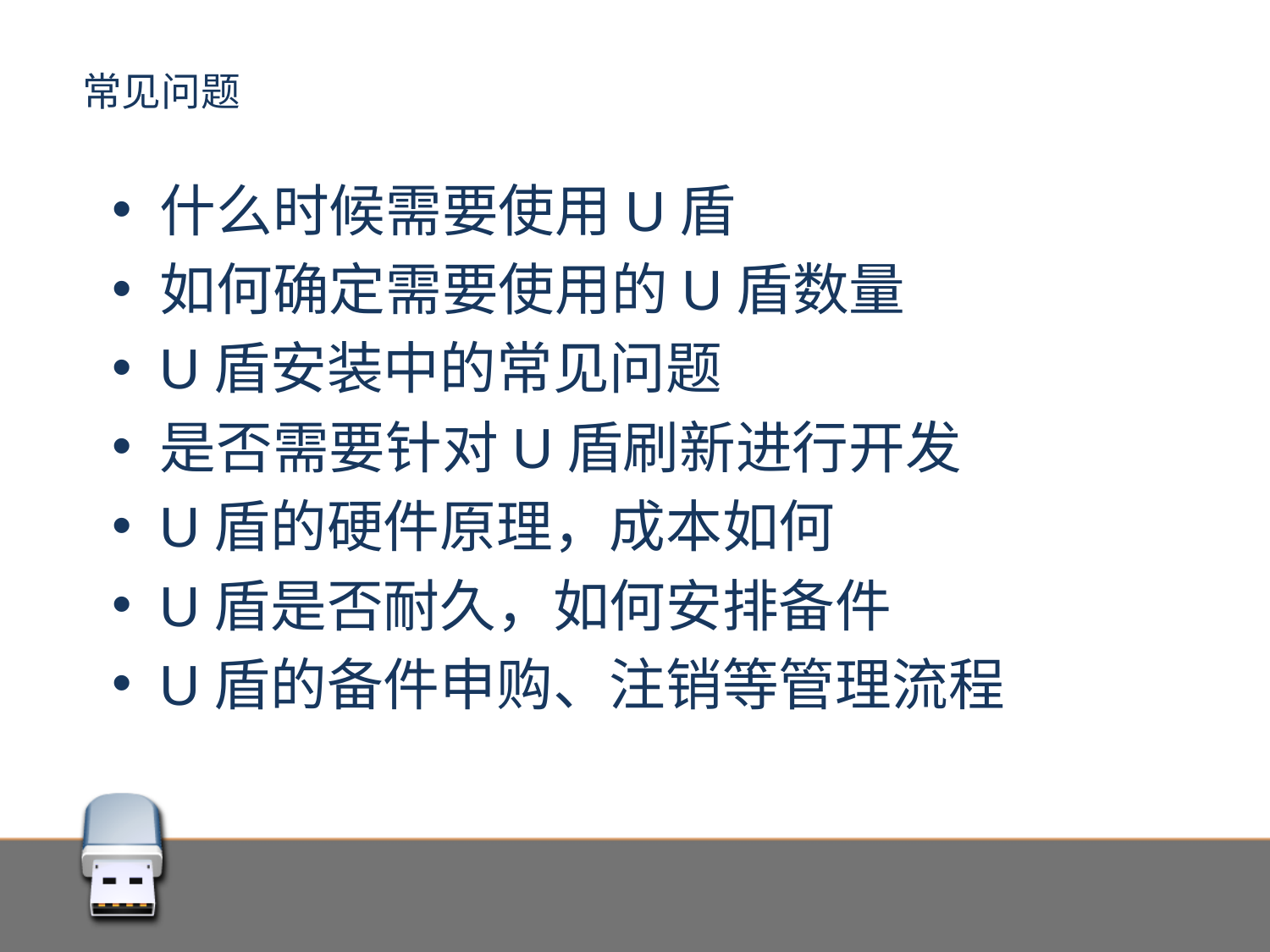

# 常见问题
什么时候需要使用U盾
如何确定需要使用的U盾数量
U盾安装中的常见问题
是否需要针对U盾刷新进行开发
U盾的硬件原理，成本如何
U盾是否耐久，如何安排备件
U盾的备件申购、注销等管理流程